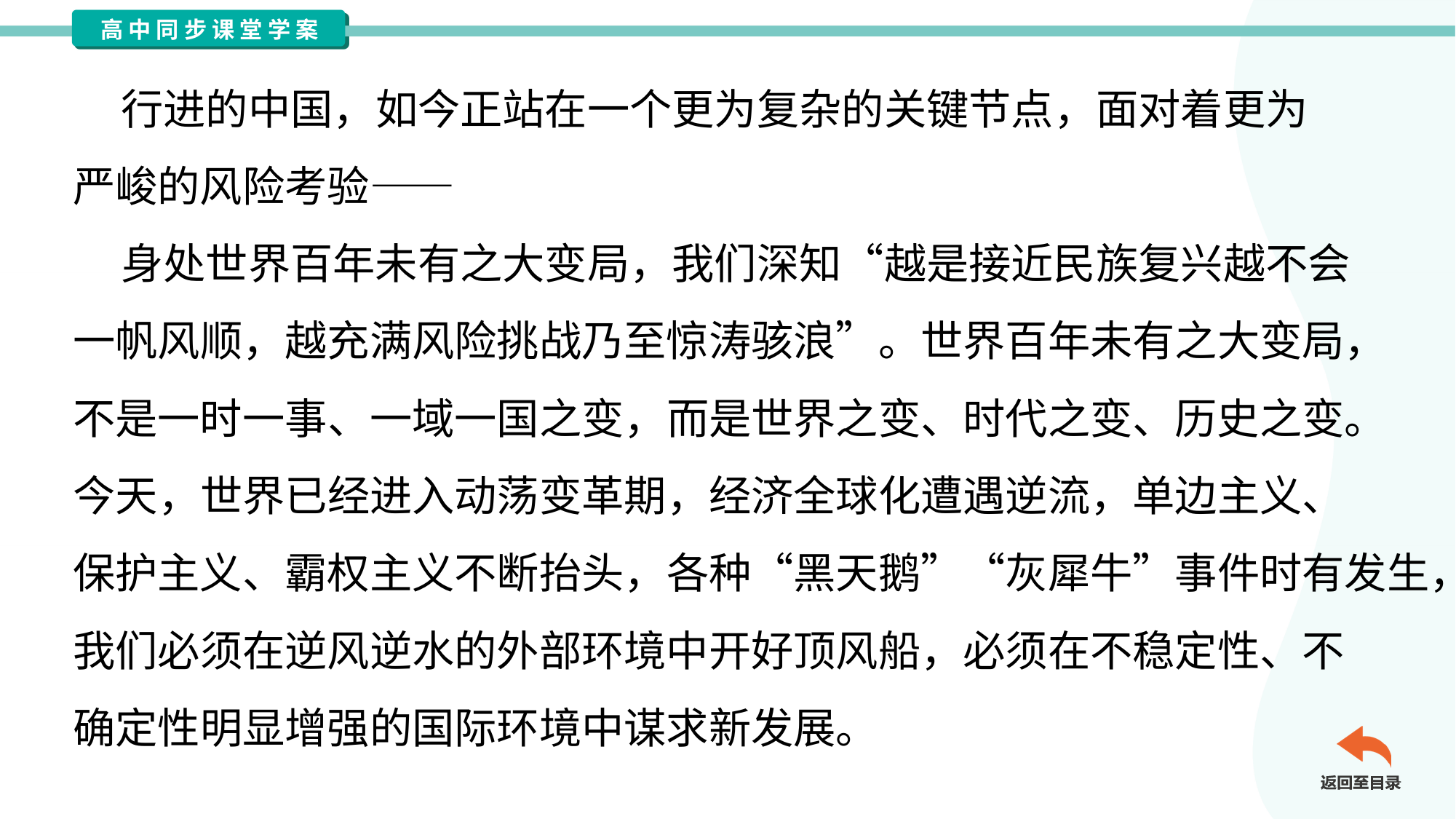

行进的中国，如今正站在一个更为复杂的关键节点，面对着更为
严峻的风险考验——
    身处世界百年未有之大变局，我们深知“越是接近民族复兴越不会
一帆风顺，越充满风险挑战乃至惊涛骇浪”。世界百年未有之大变局，
不是一时一事、一域一国之变，而是世界之变、时代之变、历史之变。
今天，世界已经进入动荡变革期，经济全球化遭遇逆流，单边主义、
保护主义、霸权主义不断抬头，各种“黑天鹅”“灰犀牛”事件时有发生，
我们必须在逆风逆水的外部环境中开好顶风船，必须在不稳定性、不
确定性明显增强的国际环境中谋求新发展。